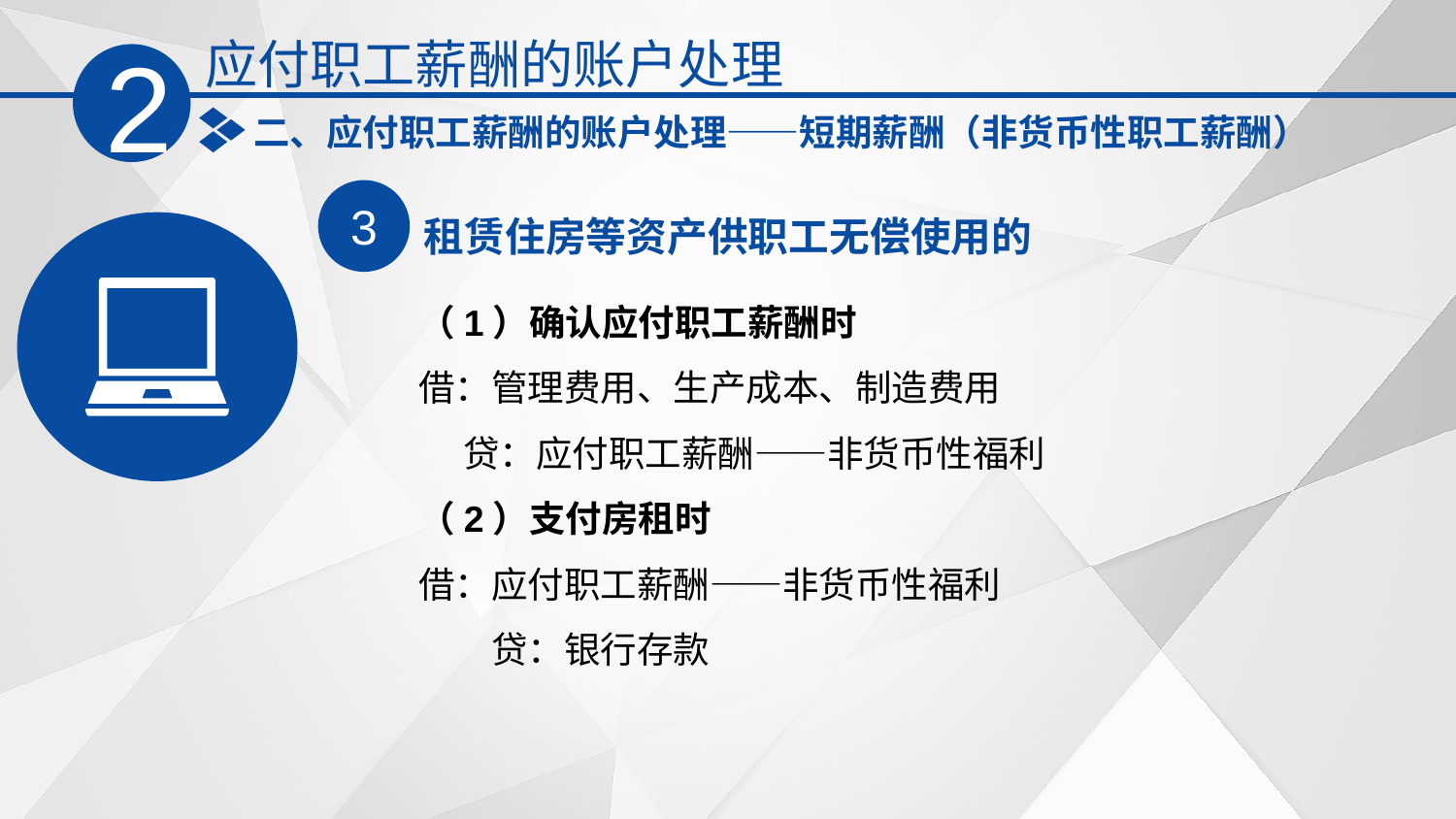

应付职工薪酬的账户处理
2

二、应付职工薪酬的账户处理——短期薪酬（非货币性职工薪酬）

3
租赁住房等资产供职工无偿使用的

（1）确认应付职工薪酬时
借：管理费用、生产成本、制造费用
　 贷：应付职工薪酬——非货币性福利
（2）支付房租时
借：应付职工薪酬——非货币性福利
　　贷：银行存款